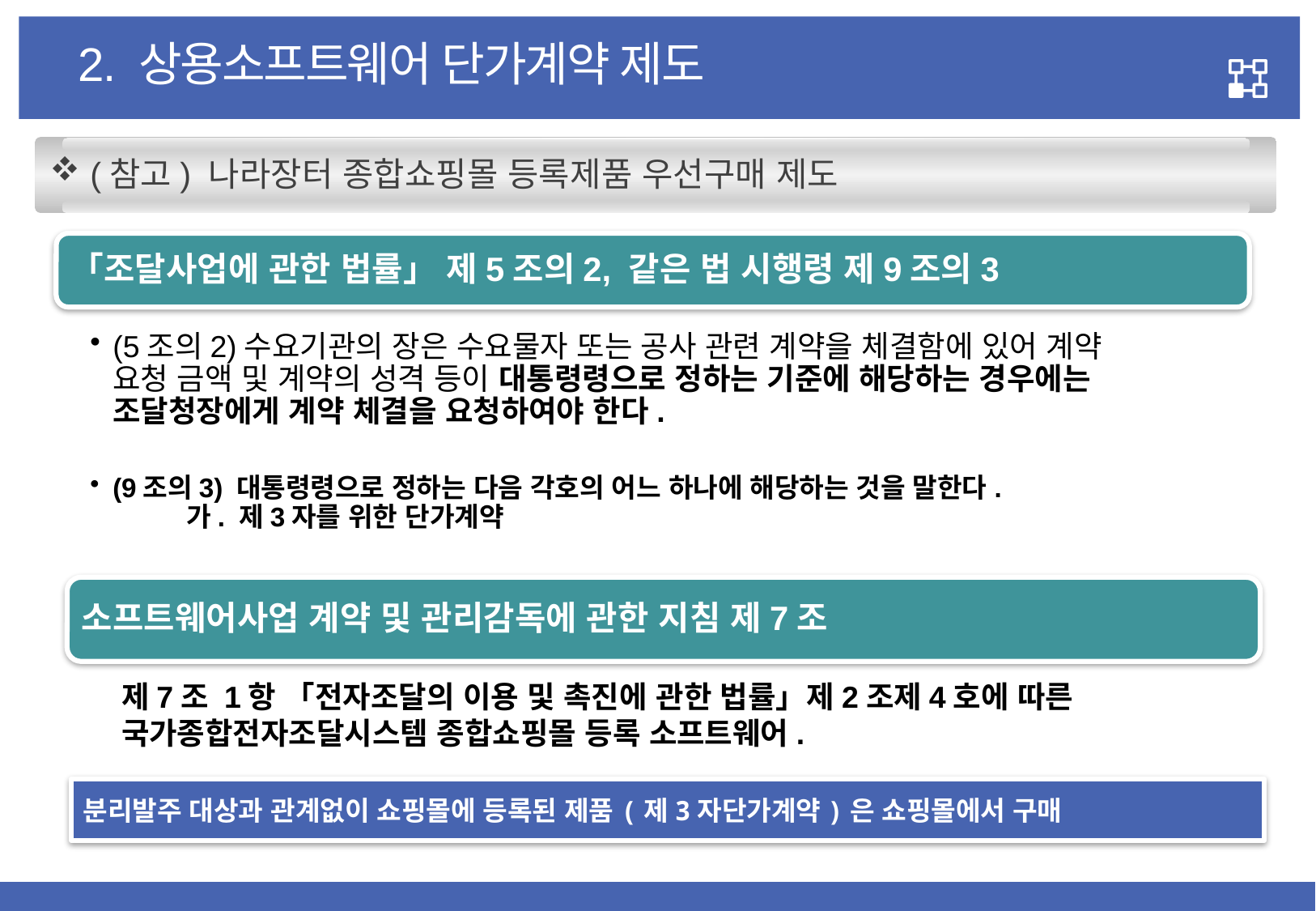

2. 상용소프트웨어 단가계약 제도

 (참고) 나라장터 종합쇼핑몰 등록제품 우선구매 제도

「조달사업에 관한 법률」 제5조의2, 같은 법 시행령 제9조의3
(5조의2)수요기관의 장은 수요물자 또는 공사 관련 계약을 체결함에 있어 계약 요청 금액 및 계약의 성격 등이 대통령령으로 정하는 기준에 해당하는 경우에는 조달청장에게 계약 체결을 요청하여야 한다.

(9조의3) 대통령령으로 정하는 다음 각호의 어느 하나에 해당하는 것을 말한다.                               가. 제3자를 위한 단가계약

소프트웨어사업 계약 및 관리감독에 관한 지침 제7조
제7조 1항 「전자조달의 이용 및 촉진에 관한 법률」제2조제4호에 따른 국가종합전자조달시스템 종합쇼핑몰 등록 소프트웨어.
분리발주 대상과 관계없이 쇼핑몰에 등록된 제품(제3자단가계약)은 쇼핑몰에서 구매